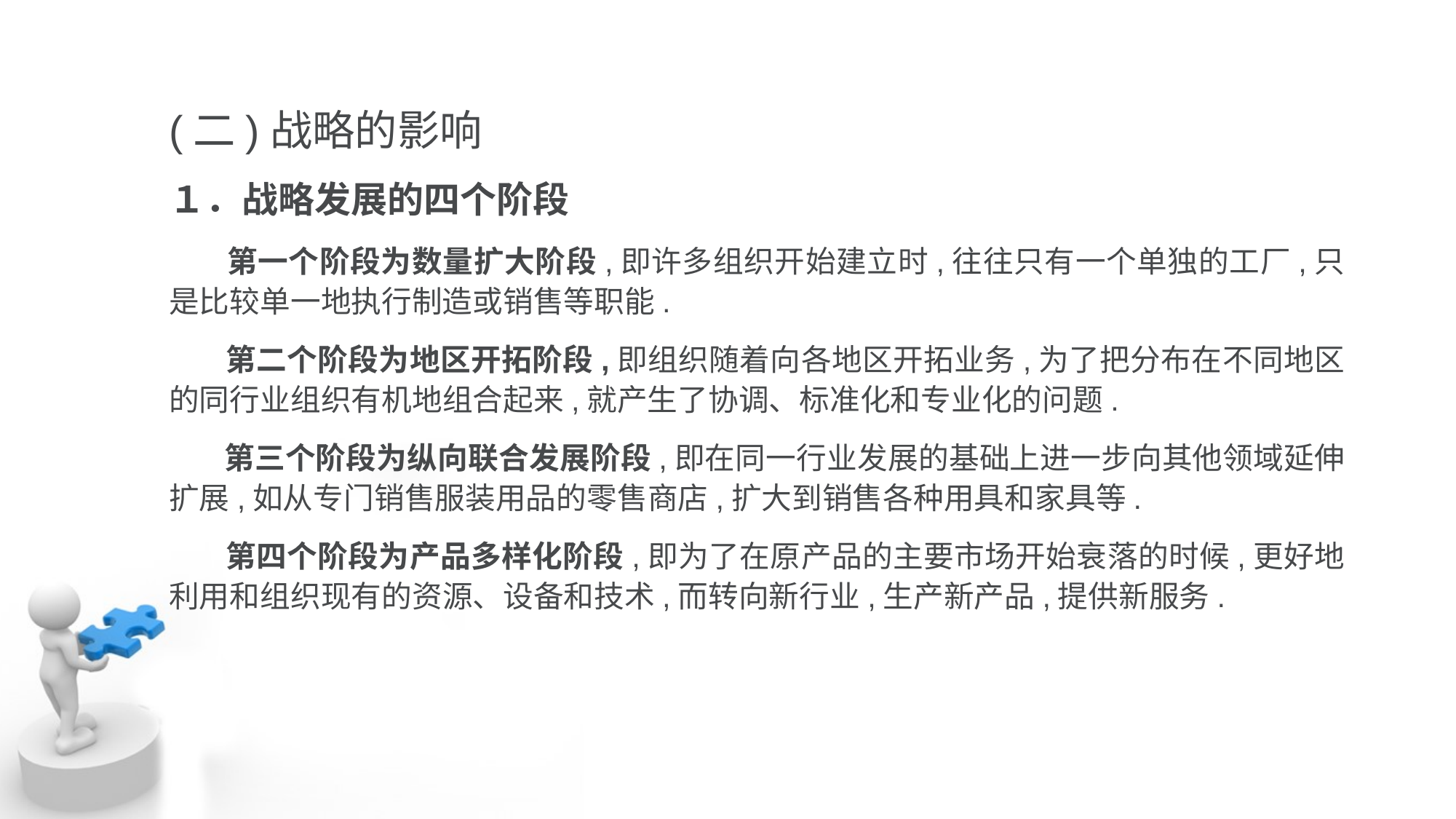

(二)战略的影响
１．战略发展的四个阶段
       第一个阶段为数量扩大阶段,即许多组织开始建立时,往往只有一个单独的工厂,只 是比较单一地执行制造或销售等职能.
       第二个阶段为地区开拓阶段,即组织随着向各地区开拓业务,为了把分布在不同地区 的同行业组织有机地组合起来,就产生了协调、标准化和专业化的问题.
       第三个阶段为纵向联合发展阶段,即在同一行业发展的基础上进一步向其他领域延伸 扩展,如从专门销售服装用品的零售商店,扩大到销售各种用具和家具等.
       第四个阶段为产品多样化阶段,即为了在原产品的主要市场开始衰落的时候,更好地 利用和组织现有的资源、设备和技术,而转向新行业,生产新产品,提供新服务.